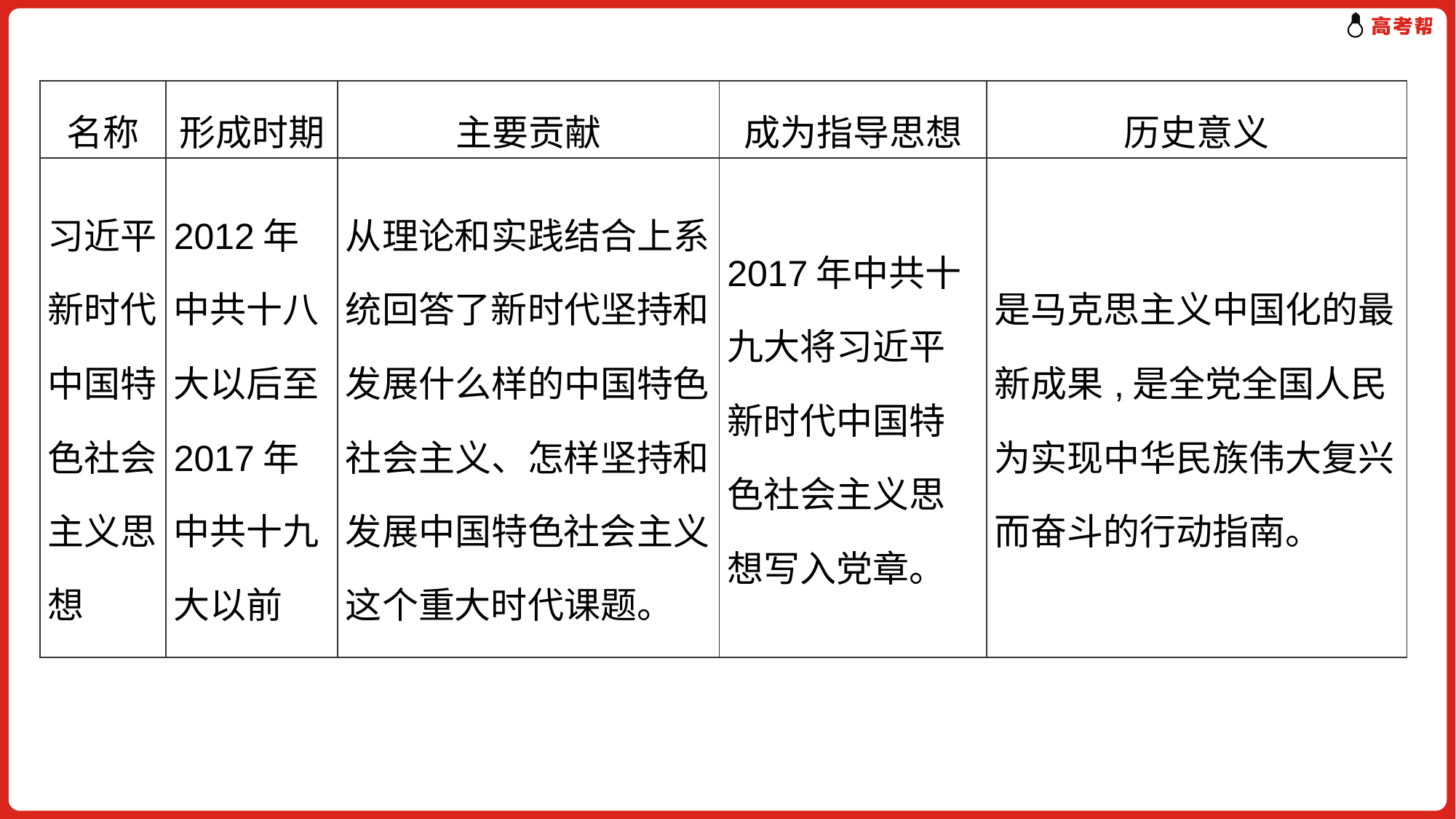

| 名称 | 形成时期 | 主要贡献 | 成为指导思想 | 历史意义 |
| --- | --- | --- | --- | --- |
| 习近平新时代中国特色社会主义思想 | 2012年中共十八大以后至2017年中共十九大以前 | 从理论和实践结合上系统回答了新时代坚持和发展什么样的中国特色社会主义、怎样坚持和发展中国特色社会主义这个重大时代课题。 | 2017年中共十九大将习近平新时代中国特色社会主义思想写入党章。 | 是马克思主义中国化的最新成果,是全党全国人民为实现中华民族伟大复兴而奋斗的行动指南。 |